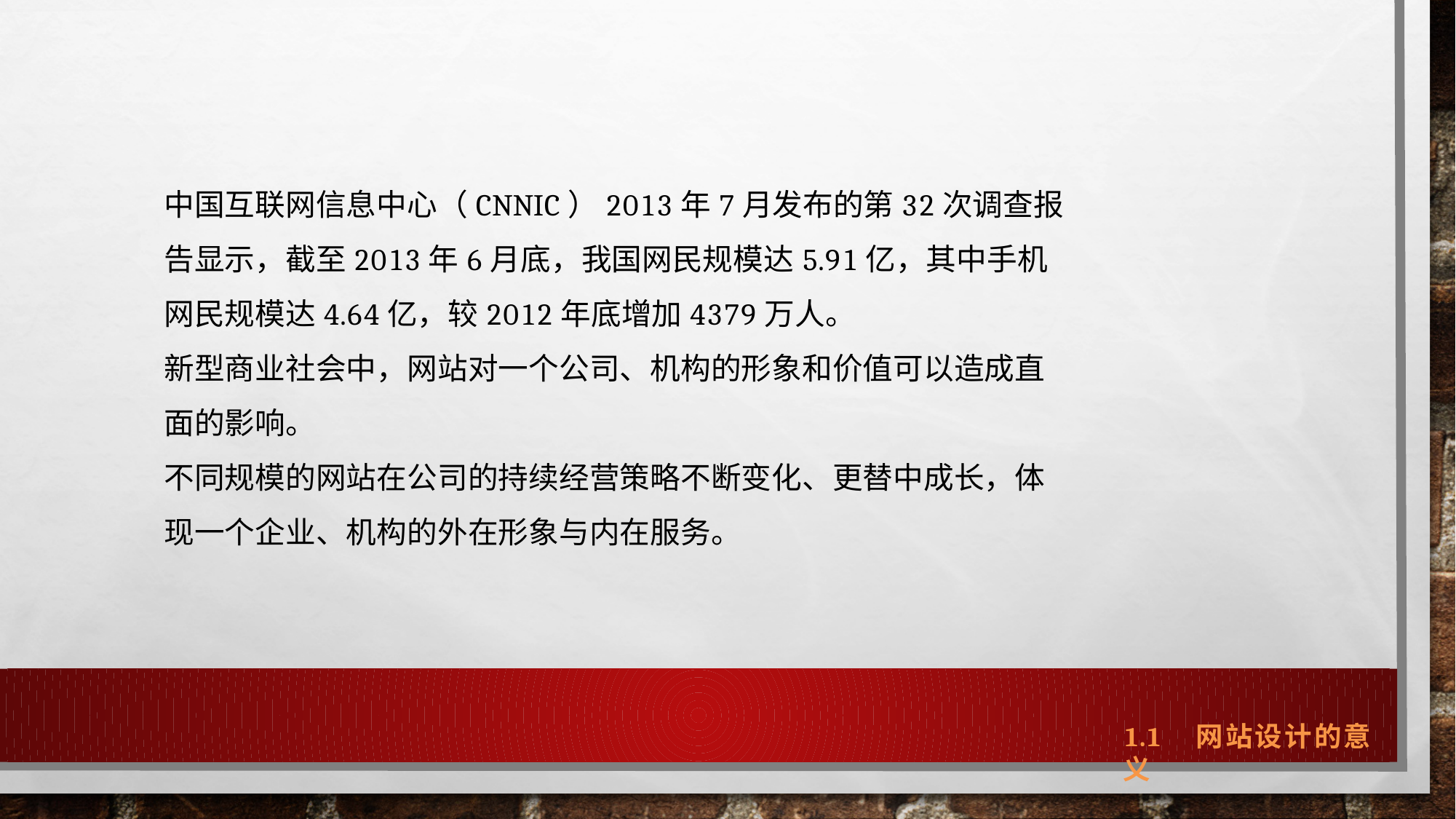

中国互联网信息中心（CNNIC）2013年7月发布的第32次调查报告显示，截至2013年6月底，我国网民规模达5.91亿，其中手机网民规模达4.64亿，较2012年底增加4379万人。
新型商业社会中，网站对一个公司、机构的形象和价值可以造成直面的影响。
不同规模的网站在公司的持续经营策略不断变化、更替中成长，体现一个企业、机构的外在形象与内在服务。
1.1   网站设计的意义